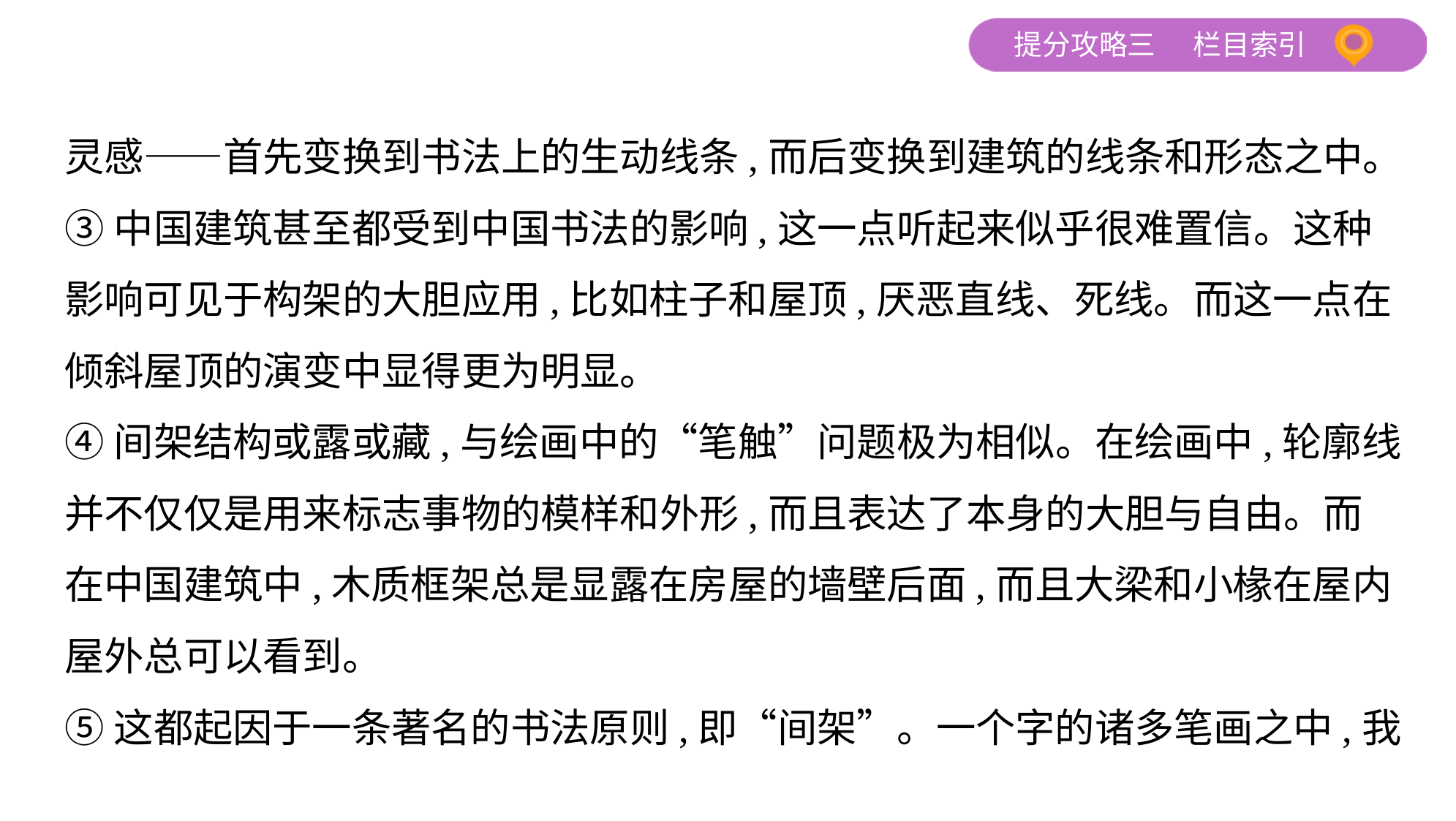

灵感——首先变换到书法上的生动线条,而后变换到建筑的线条和形态之中。
③中国建筑甚至都受到中国书法的影响,这一点听起来似乎很难置信。这种
影响可见于构架的大胆应用,比如柱子和屋顶,厌恶直线、死线。而这一点在
倾斜屋顶的演变中显得更为明显。
④间架结构或露或藏,与绘画中的“笔触”问题极为相似。在绘画中,轮廓线
并不仅仅是用来标志事物的模样和外形,而且表达了本身的大胆与自由。而
在中国建筑中,木质框架总是显露在房屋的墙壁后面,而且大梁和小椽在屋内
屋外总可以看到。
⑤这都起因于一条著名的书法原则,即“间架”。一个字的诸多笔画之中,我